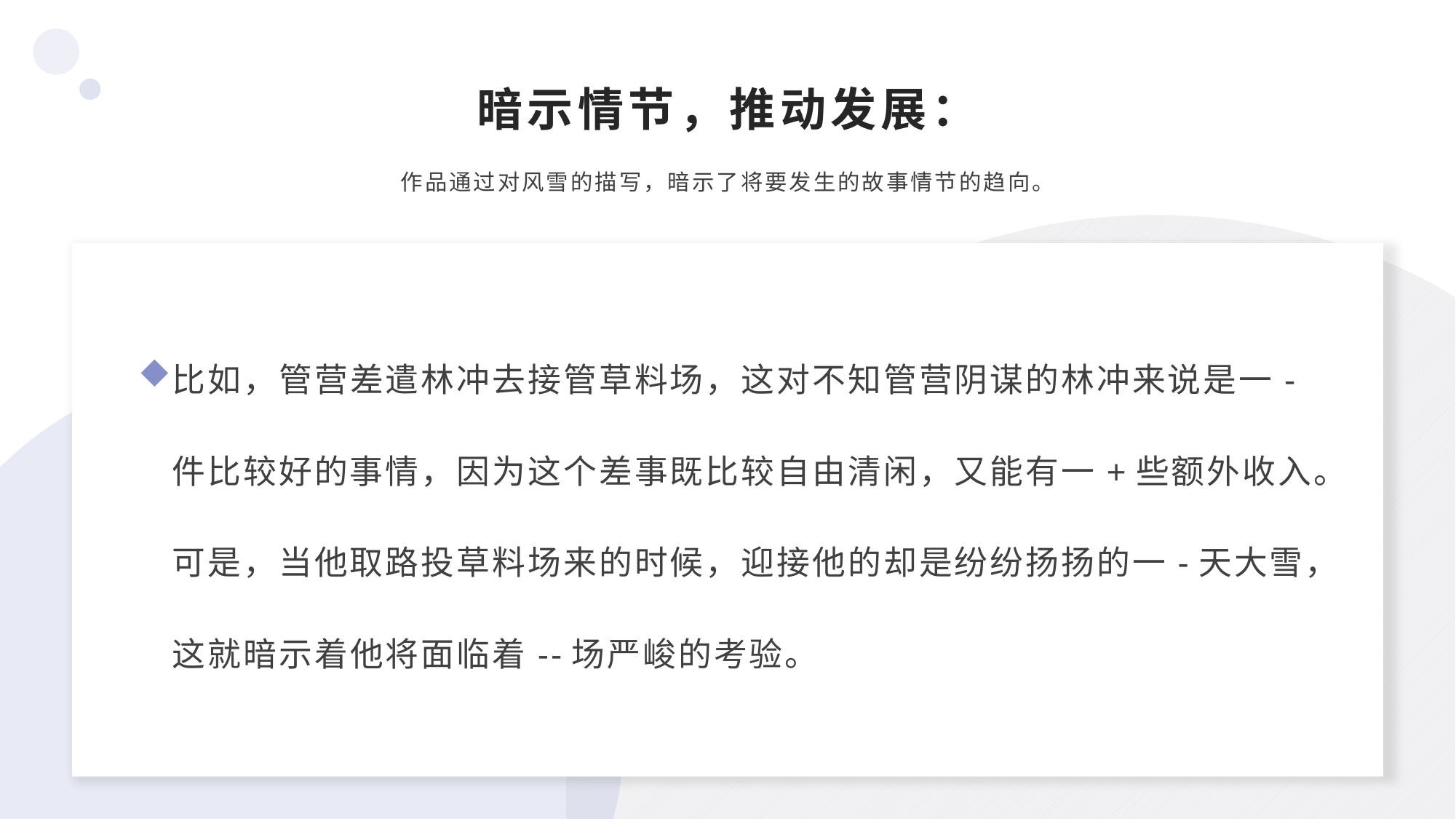

暗示情节，推动发展：

作品通过对风雪的描写，暗示了将要发生的故事情节的趋向。

比如，管营差遣林冲去接管草料场，这对不知管营阴谋的林冲来说是一-件比较好的事情，因为这个差事既比较自由清闲，又能有一+些额外收入。可是，当他取路投草料场来的时候，迎接他的却是纷纷扬扬的一-天大雪，这就暗示着他将面临着--场严峻的考验。